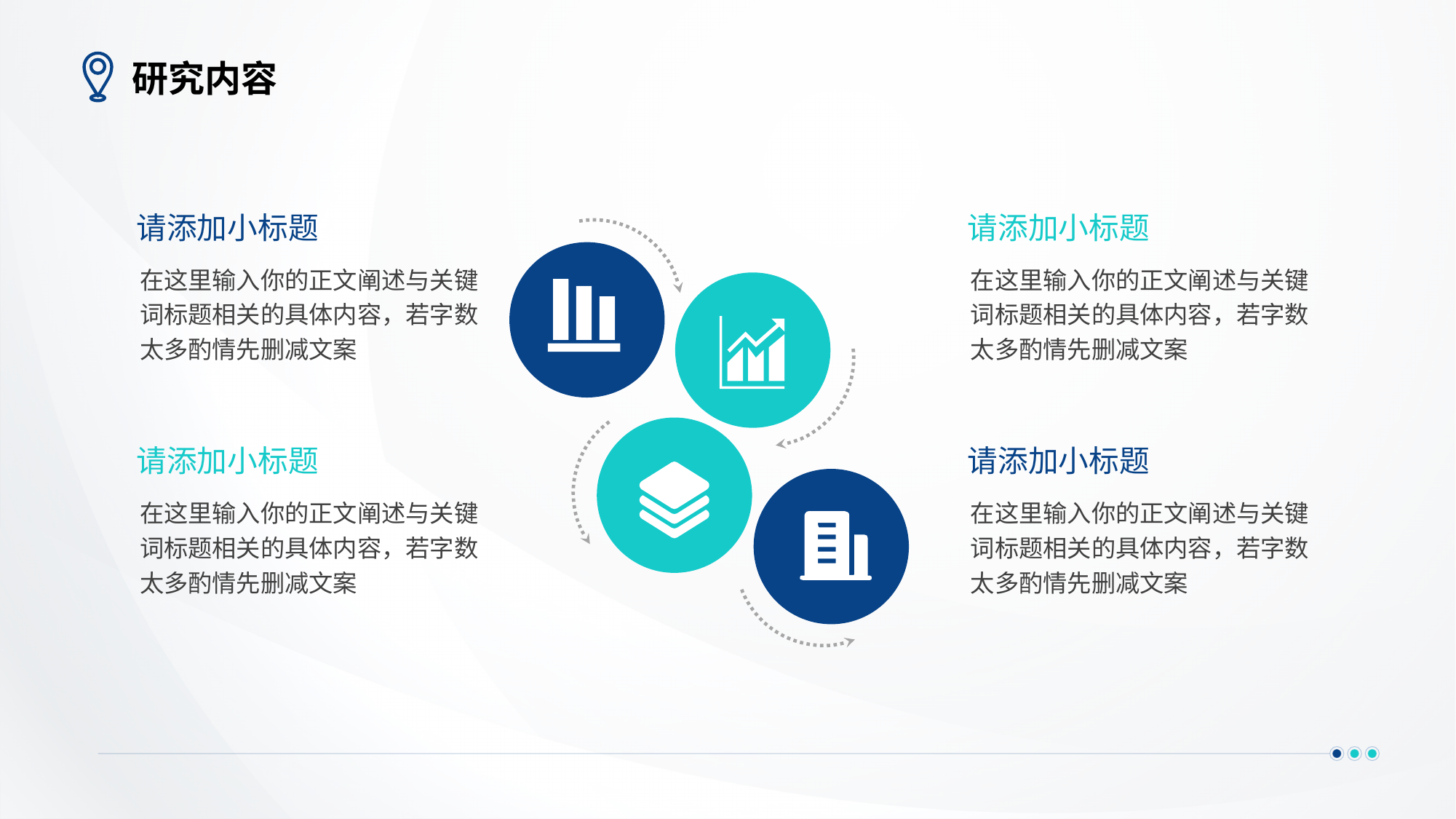

# 研究内容
请添加小标题
在这里输入你的正文阐述与关键词标题相关的具体内容，若字数太多酌情先删减文案
请添加小标题
在这里输入你的正文阐述与关键词标题相关的具体内容，若字数太多酌情先删减文案

请添加小标题
在这里输入你的正文阐述与关键词标题相关的具体内容，若字数太多酌情先删减文案
请添加小标题
在这里输入你的正文阐述与关键词标题相关的具体内容，若字数太多酌情先删减文案